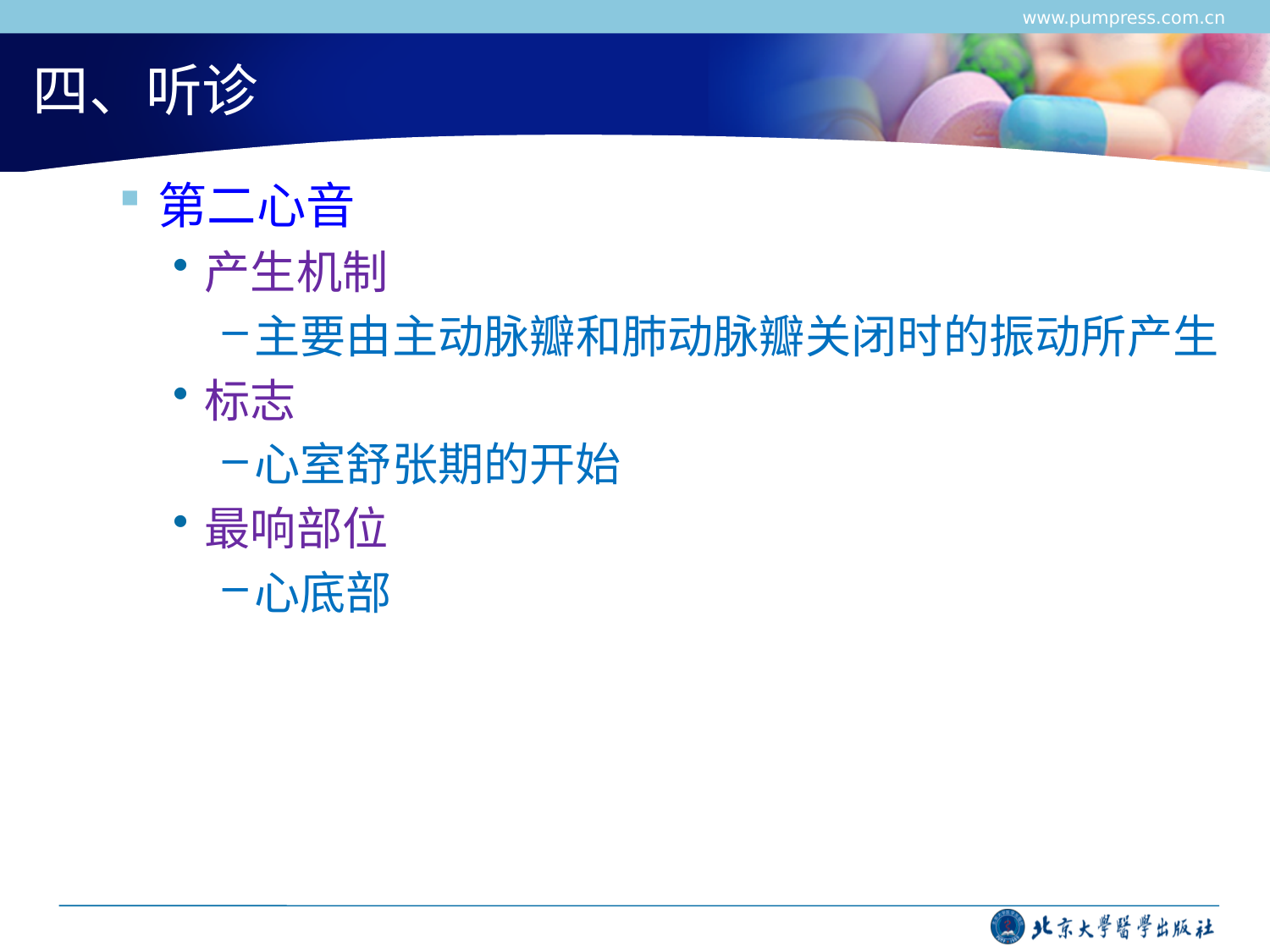

www.pumpress.com.cn
# 四、听诊
第二心音
产生机制
主要由主动脉瓣和肺动脉瓣关闭时的振动所产生
标志
心室舒张期的开始
最响部位
心底部